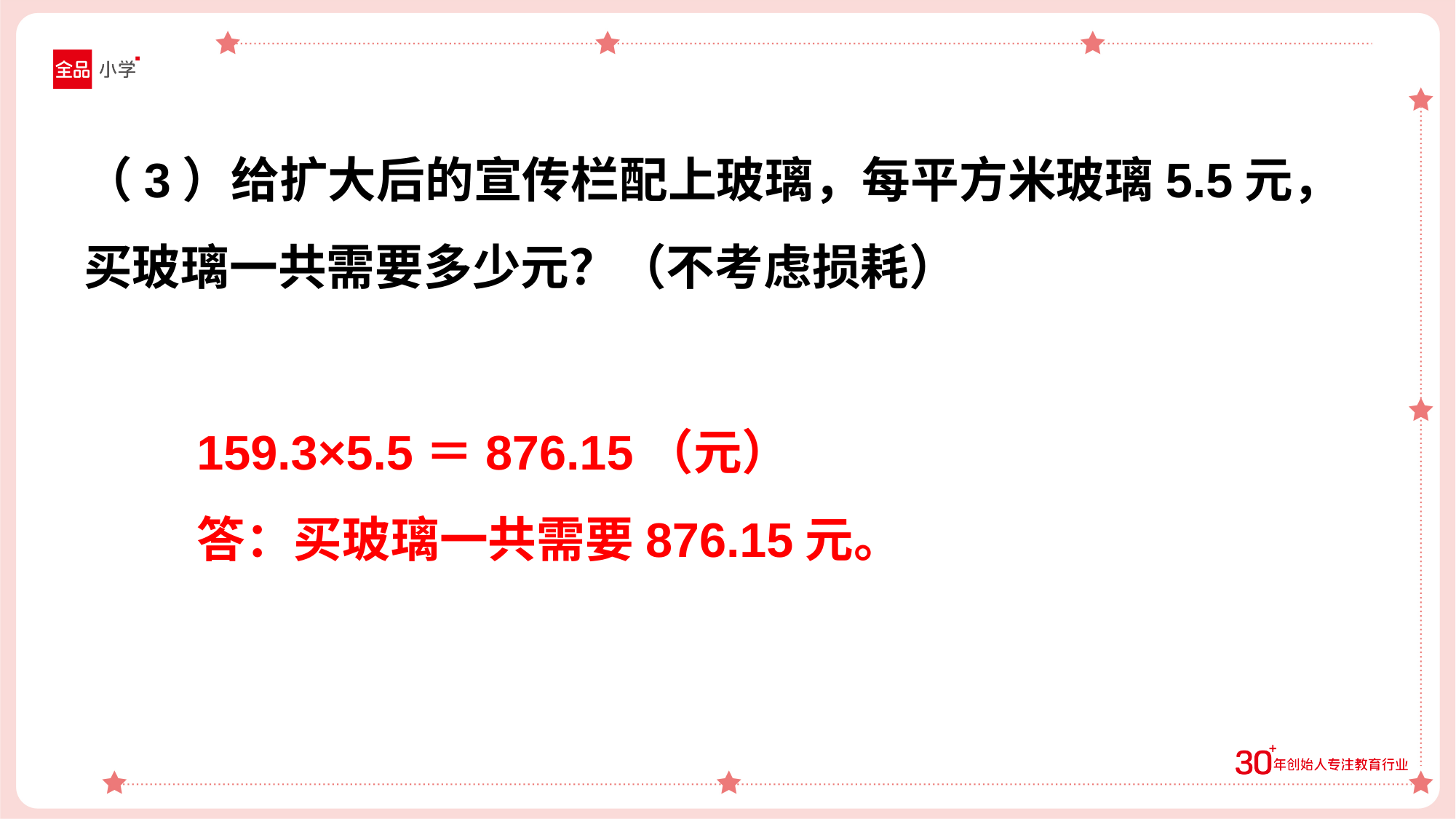

（3）给扩大后的宣传栏配上玻璃，每平方米玻璃5.5元，买玻璃一共需要多少元？（不考虑损耗）
159.3×5.5＝876.15（元）
答：买玻璃一共需要876.15元。